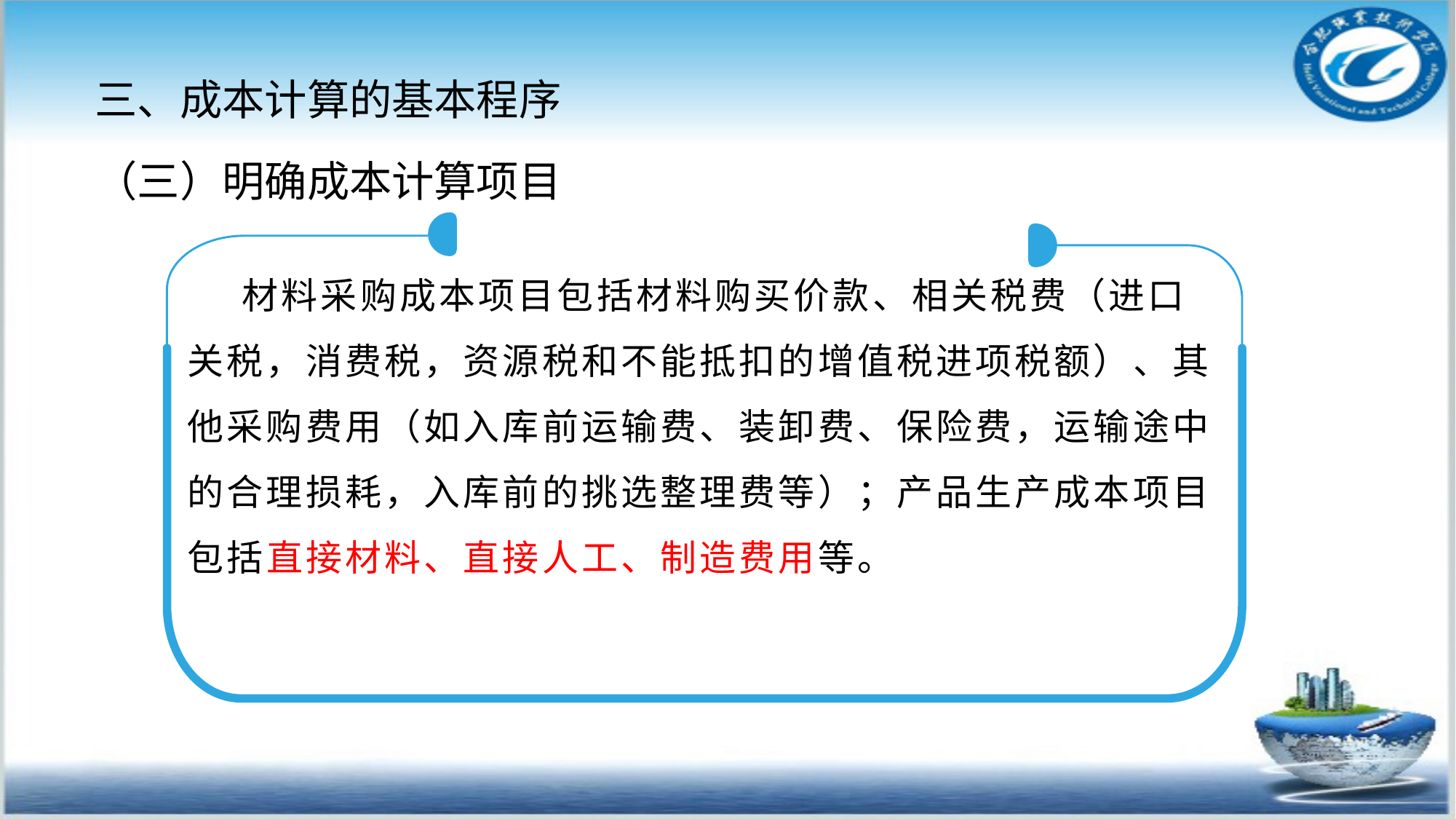

三、成本计算的基本程序
（三）明确成本计算项目

材料采购成本项目包括材料购买价款、相关税费（进口关税，消费税，资源税和不能抵扣的增值税进项税额）、其他采购费用（如入库前运输费、装卸费、保险费，运输途中的合理损耗，入库前的挑选整理费等）；产品生产成本项目包括直接材料、直接人工、制造费用等。